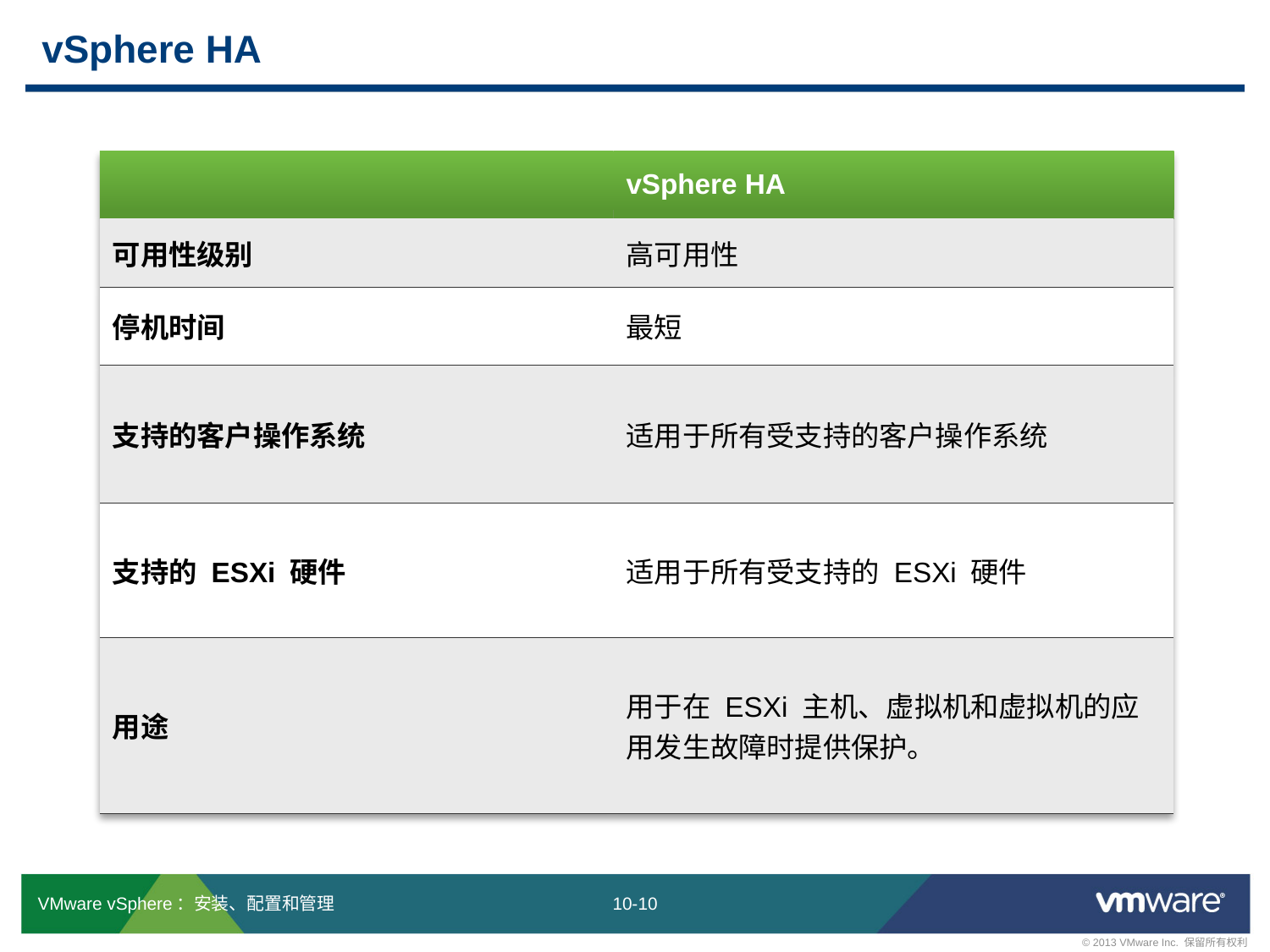

# vSphere HA
|  | vSphere HA |
| --- | --- |
| 可用性级别 | 高可用性 |
| 停机时间 | 最短 |
| 支持的客户操作系统 | 适用于所有受支持的客户操作系统 |
| 支持的 ESXi 硬件 | 适用于所有受支持的 ESXi 硬件 |
| 用途 | 用于在 ESXi 主机、虚拟机和虚拟机的应用发生故障时提供保护。 |